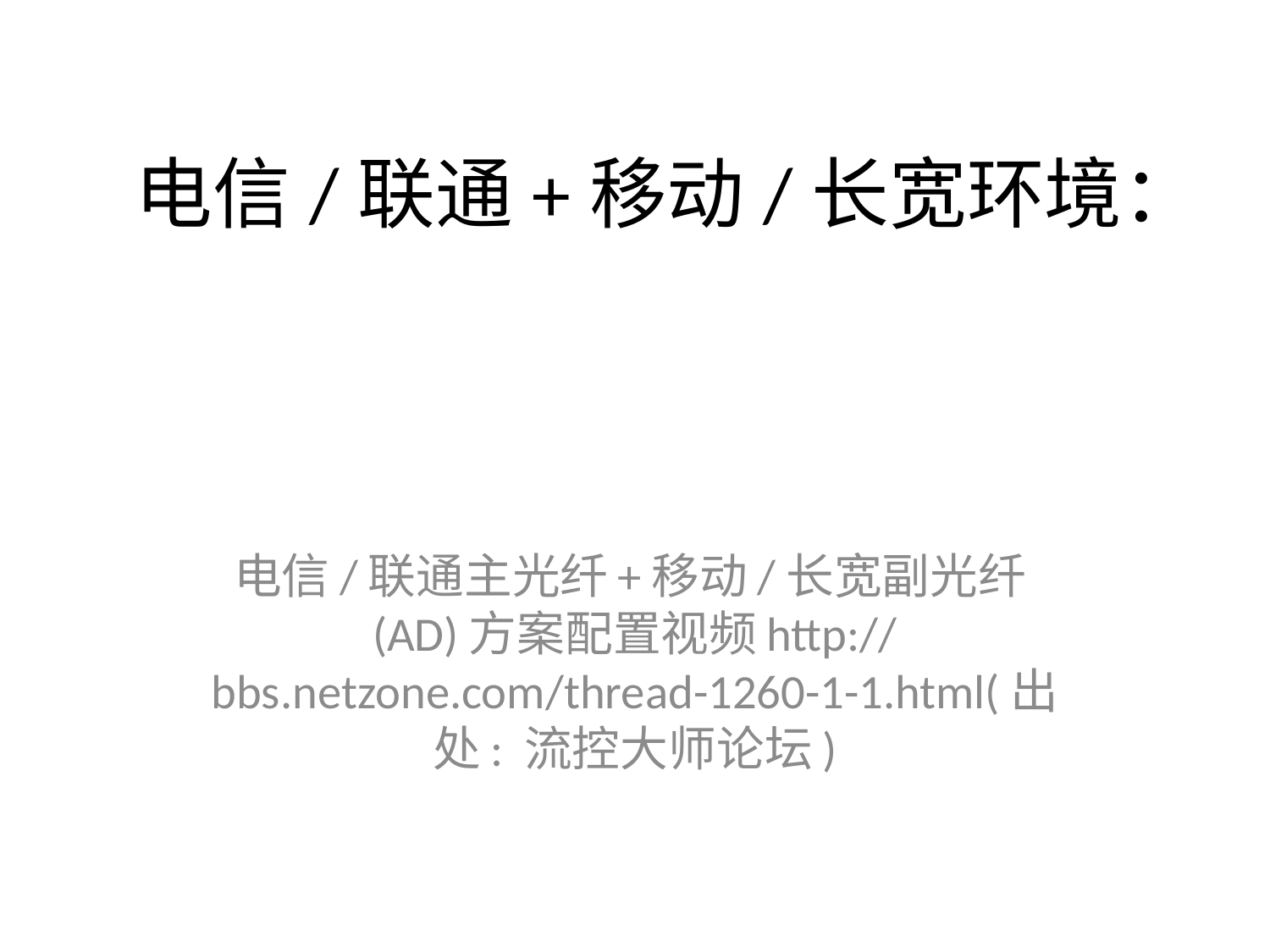

# 电信/联通+移动/长宽环境：
电信/联通主光纤+移动/长宽副光纤(AD)方案配置视频http://bbs.netzone.com/thread-1260-1-1.html(出处: 流控大师论坛)